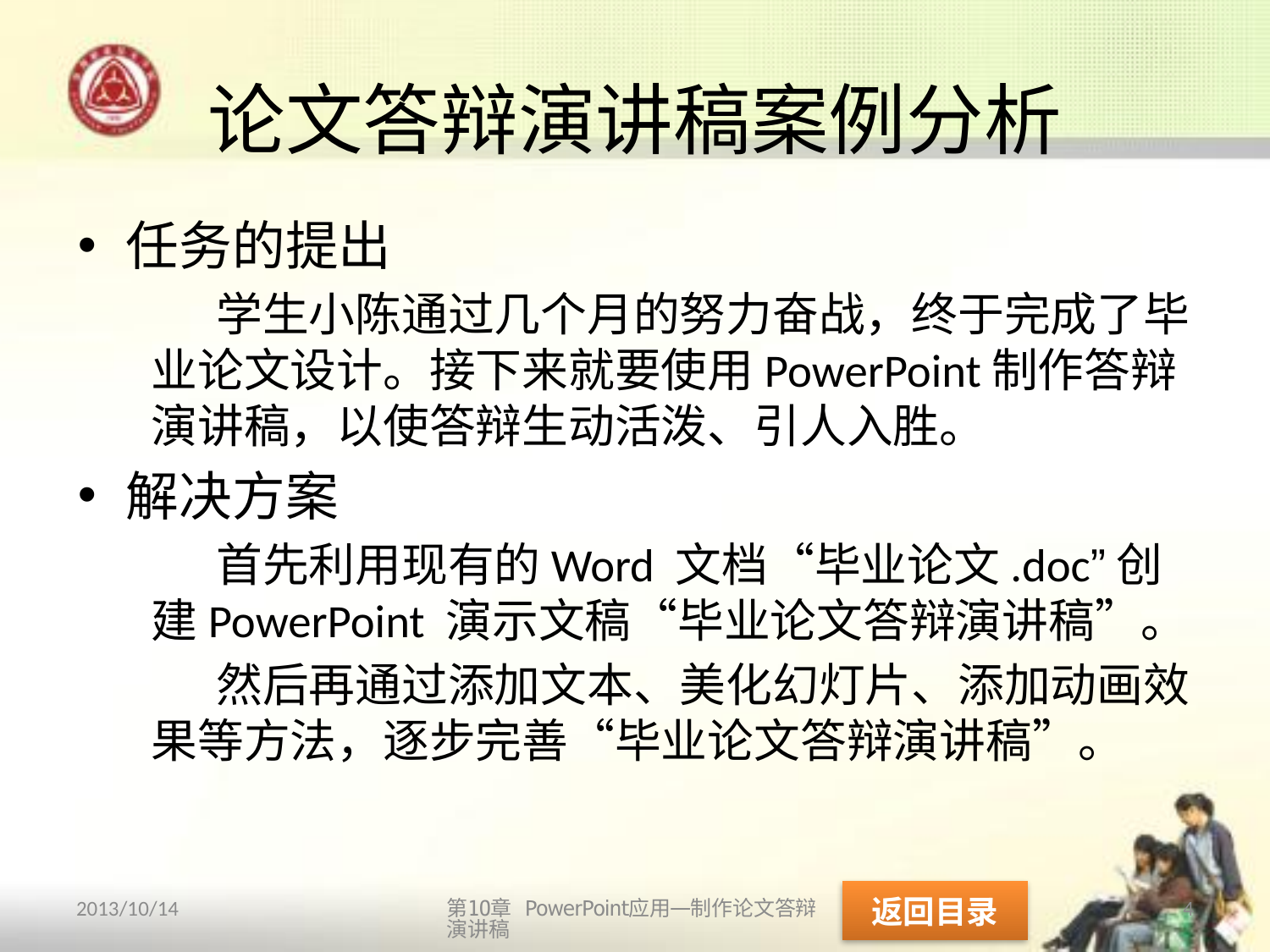

# 论文答辩演讲稿案例分析
任务的提出
学生小陈通过几个月的努力奋战，终于完成了毕业论文设计。接下来就要使用PowerPoint制作答辩演讲稿，以使答辩生动活泼、引人入胜。
解决方案
首先利用现有的Word 文档“毕业论文.doc”创建PowerPoint 演示文稿“毕业论文答辩演讲稿”。
然后再通过添加文本、美化幻灯片、添加动画效果等方法，逐步完善“毕业论文答辩演讲稿”。
返回目录
第10章  PowerPoint应用—制作论文答辩演讲稿
4
2013/10/14